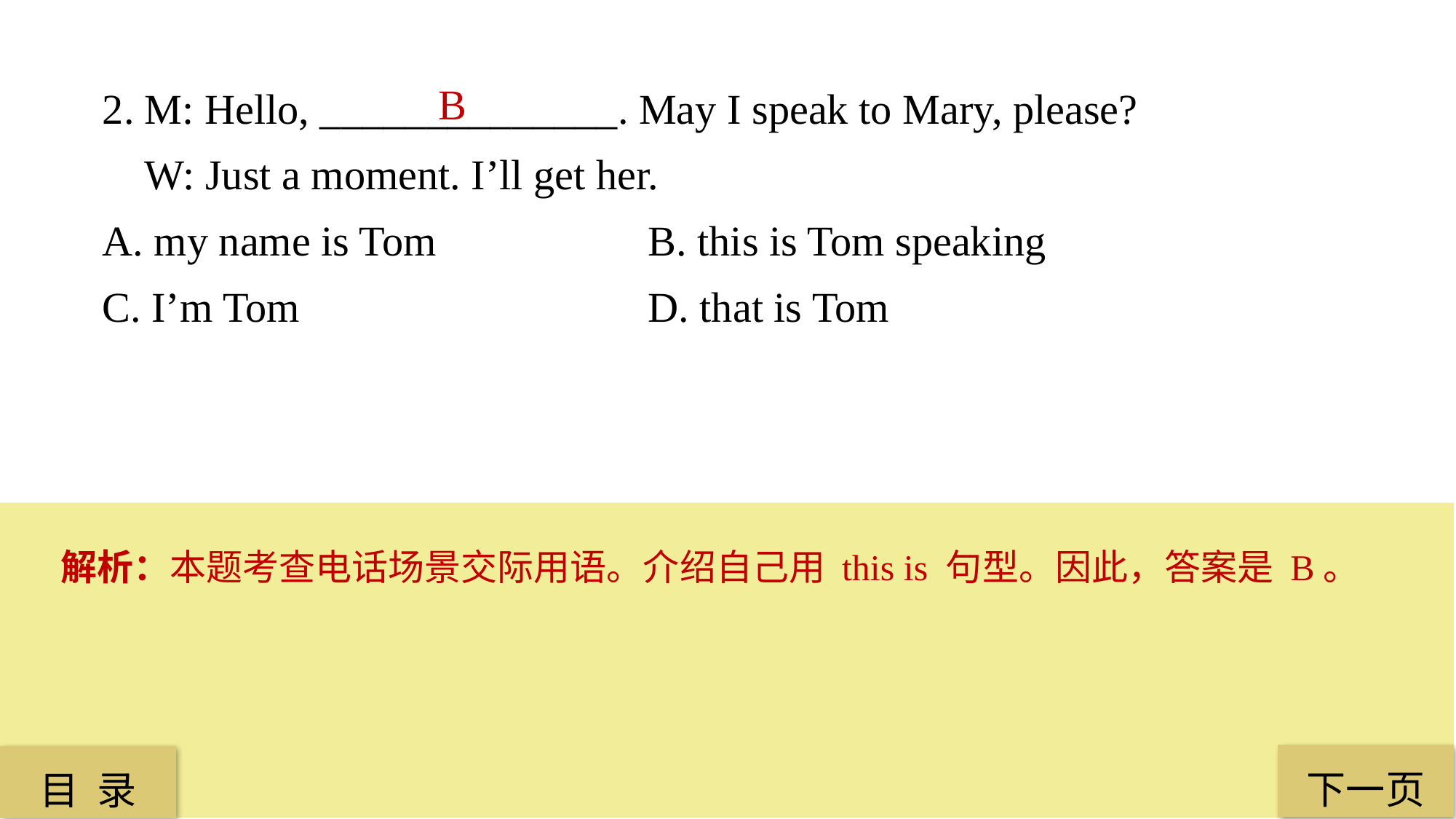

2. M: Hello, ______________. May I speak to Mary, please?
    W: Just a moment. I’ll get her.
A. my name is Tom 		B. this is Tom speaking
C. I’m Tom 				D. that is Tom
 B
解析：本题考查电话场景交际用语。介绍自己用 this is 句型。因此，答案是 B。